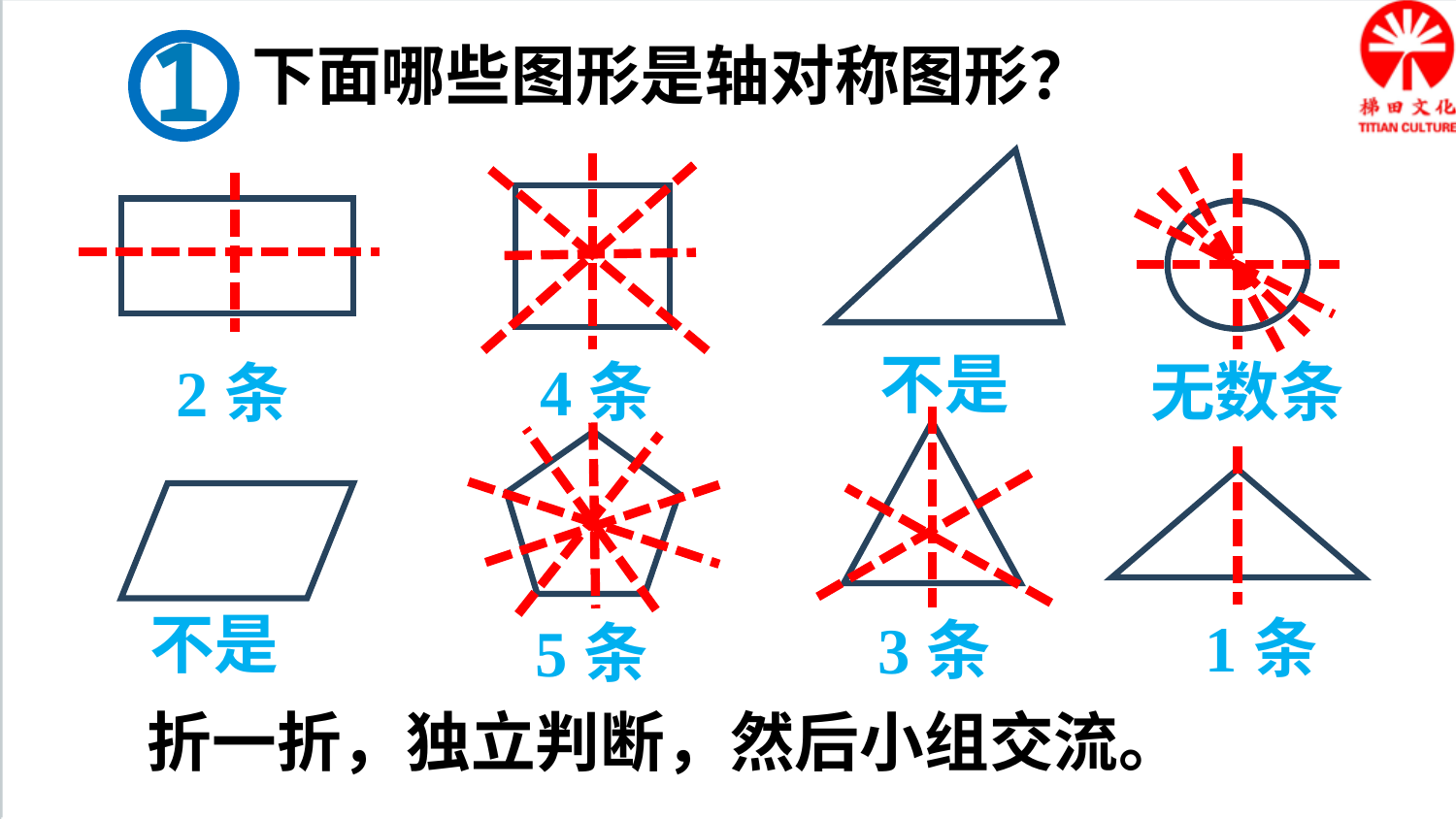

1

下面哪些图形是轴对称图形？

不是
无数条
4条
2条

不是
1条
3条
5条
折一折，独立判断，然后小组交流。